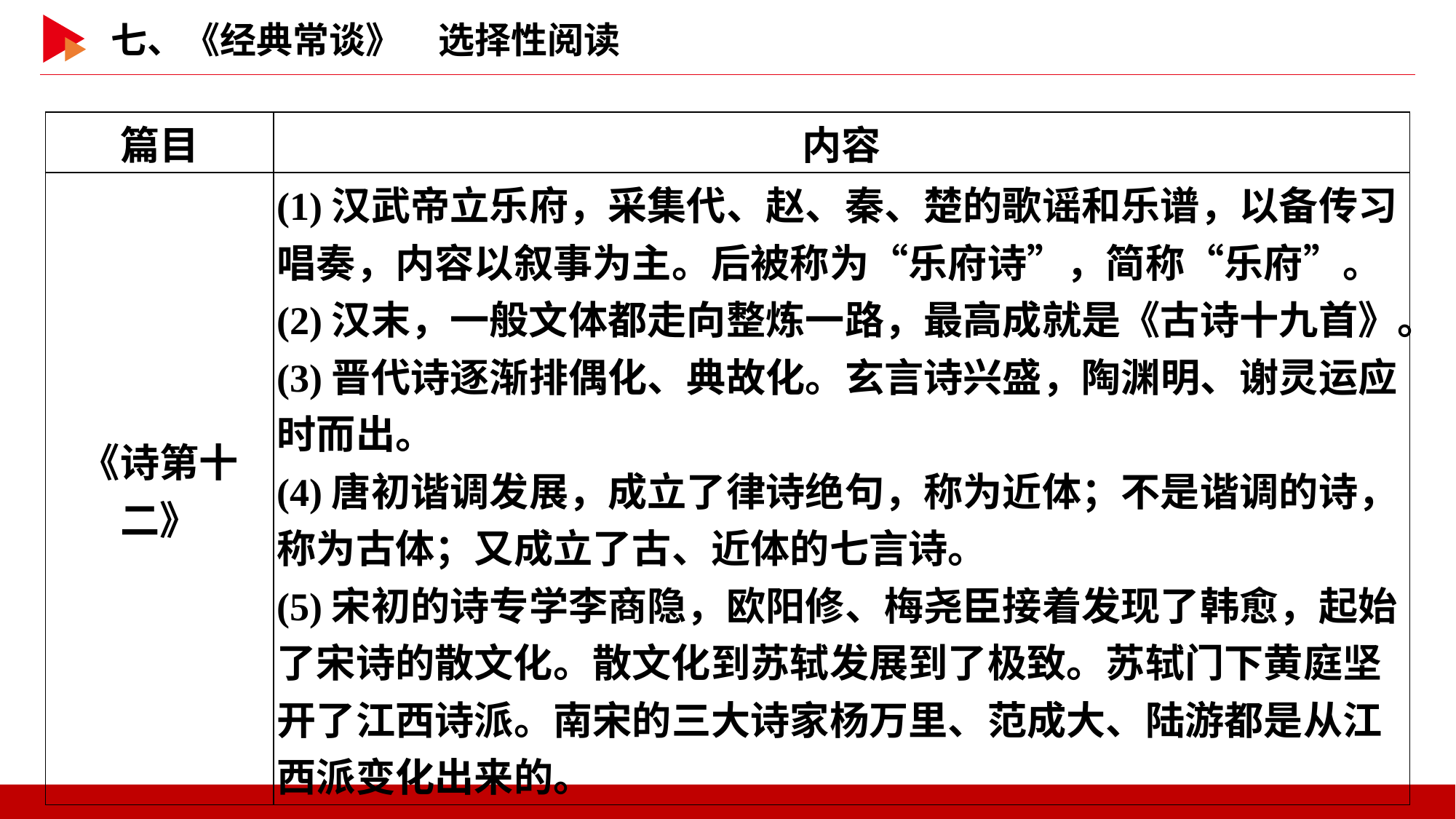

| 篇目 | 内容 |
| --- | --- |
| 《诗第十二》 | (1)汉武帝立乐府，采集代、赵、秦、楚的歌谣和乐谱，以备传习唱奏，内容以叙事为主。后被称为“乐府诗”，简称“乐府”。 (2)汉末，一般文体都走向整炼一路，最高成就是《古诗十九首》。 (3)晋代诗逐渐排偶化、典故化。玄言诗兴盛，陶渊明、谢灵运应时而出。 (4)唐初谐调发展，成立了律诗绝句，称为近体；不是谐调的诗，称为古体；又成立了古、近体的七言诗。 (5)宋初的诗专学李商隐，欧阳修、梅尧臣接着发现了韩愈，起始了宋诗的散文化。散文化到苏轼发展到了极致。苏轼门下黄庭坚开了江西诗派。南宋的三大诗家杨万里、范成大、陆游都是从江西派变化出来的。 |